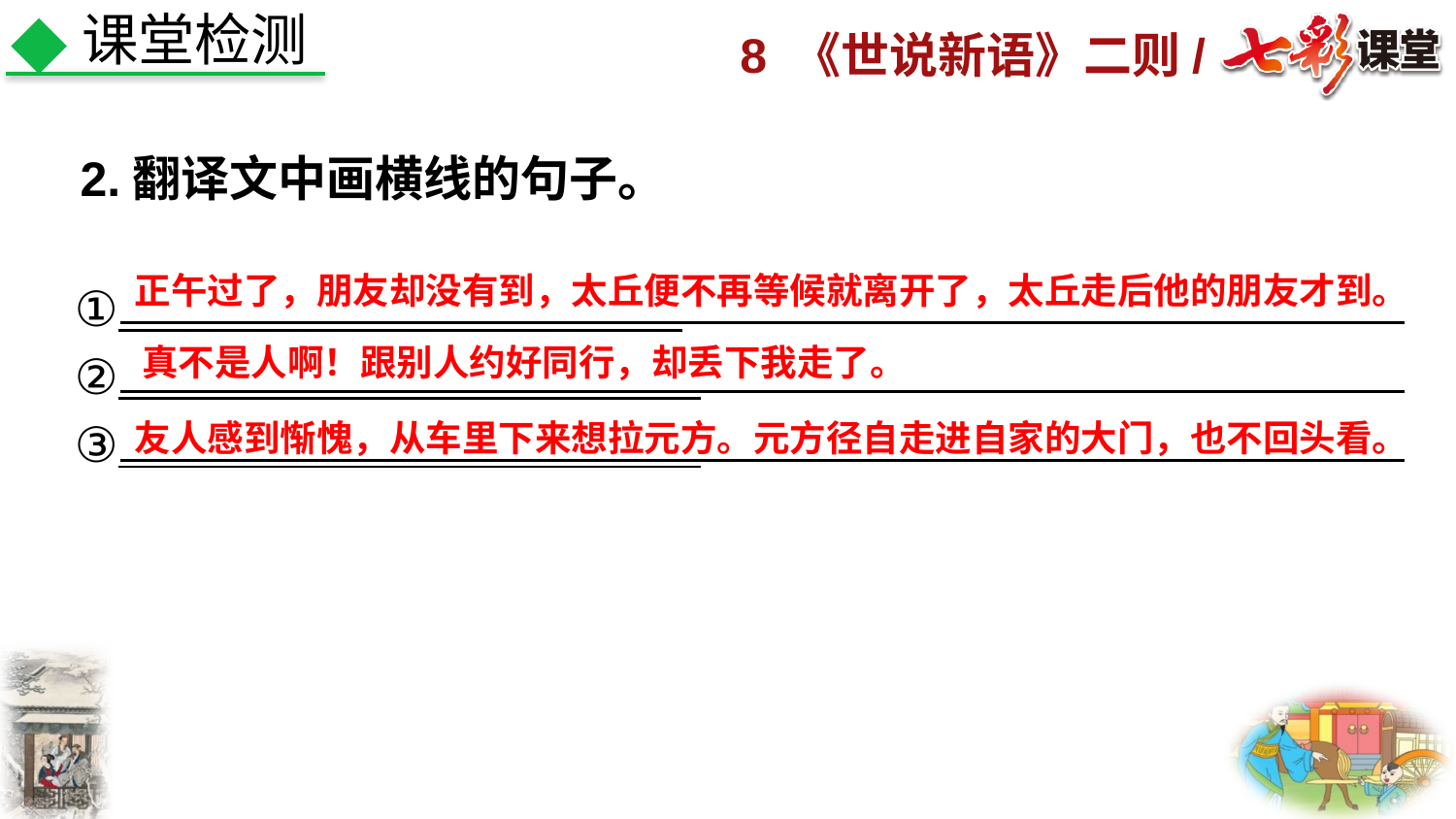

课堂检测

2.翻译文中画横线的句子。
①
②
③
正午过了，朋友却没有到，太丘便不再等候就离开了，太丘走后他的朋友才到。
真不是人啊！跟别人约好同行，却丢下我走了。
友人感到惭愧，从车里下来想拉元方。元方径自走进自家的大门，也不回头看。